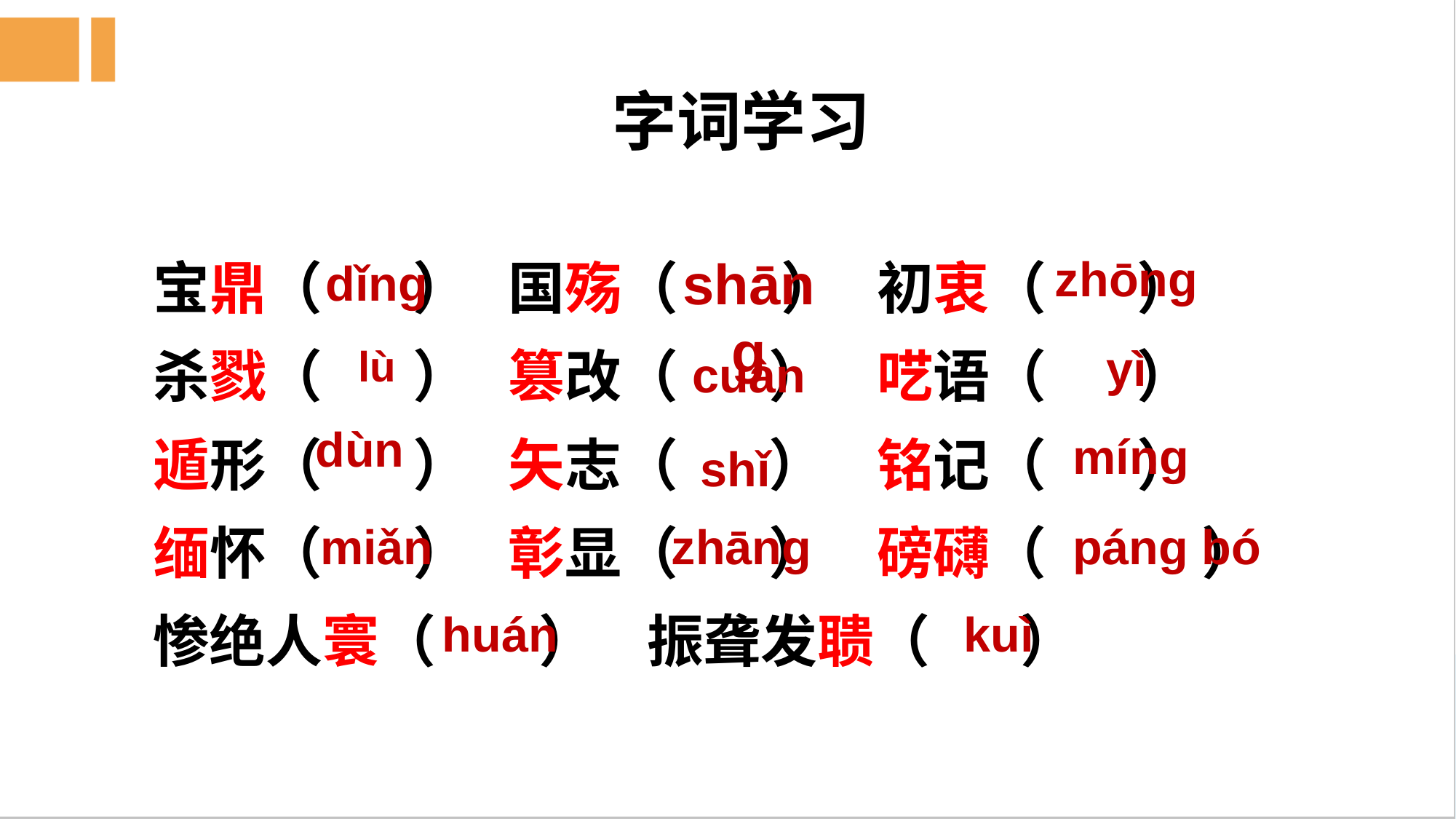

字词学习
宝鼎（       ）   国殇（        ）   初衷（       ）
杀戮（       ）   篡改（       ）    呓语（       ）
遁形（       ）   矢志（       ）    铭记（       ）
缅怀（       ）   彰显（       ）    磅礴（            ）
惨绝人寰（        ）    振聋发聩（       ）
shānɡ
zhōnɡ
dǐnɡ
yì
lù
cuàn
dùn
mínɡ
shǐ
miǎn
zhānɡ
pánɡ bó
huán
kuì